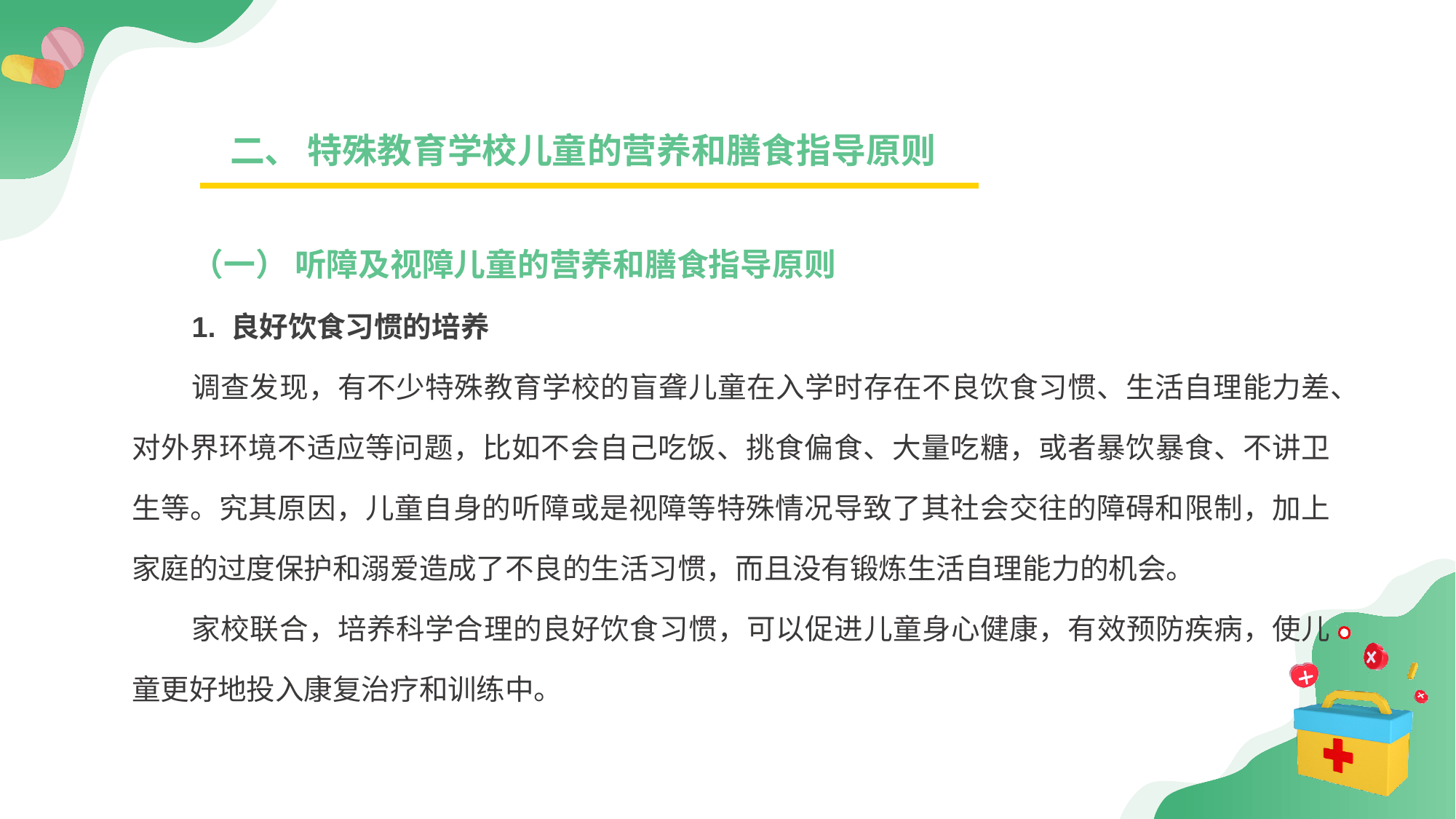

二、 特殊教育学校儿童的营养和膳食指导原则
（一） 听障及视障儿童的营养和膳食指导原则
1. 良好饮食习惯的培养
调查发现，有不少特殊教育学校的盲聋儿童在入学时存在不良饮食习惯、生活自理能力差、对外界环境不适应等问题，比如不会自己吃饭、挑食偏食、大量吃糖，或者暴饮暴食、不讲卫生等。究其原因，儿童自身的听障或是视障等特殊情况导致了其社会交往的障碍和限制，加上家庭的过度保护和溺爱造成了不良的生活习惯，而且没有锻炼生活自理能力的机会。
家校联合，培养科学合理的良好饮食习惯，可以促进儿童身心健康，有效预防疾病，使儿童更好地投入康复治疗和训练中。